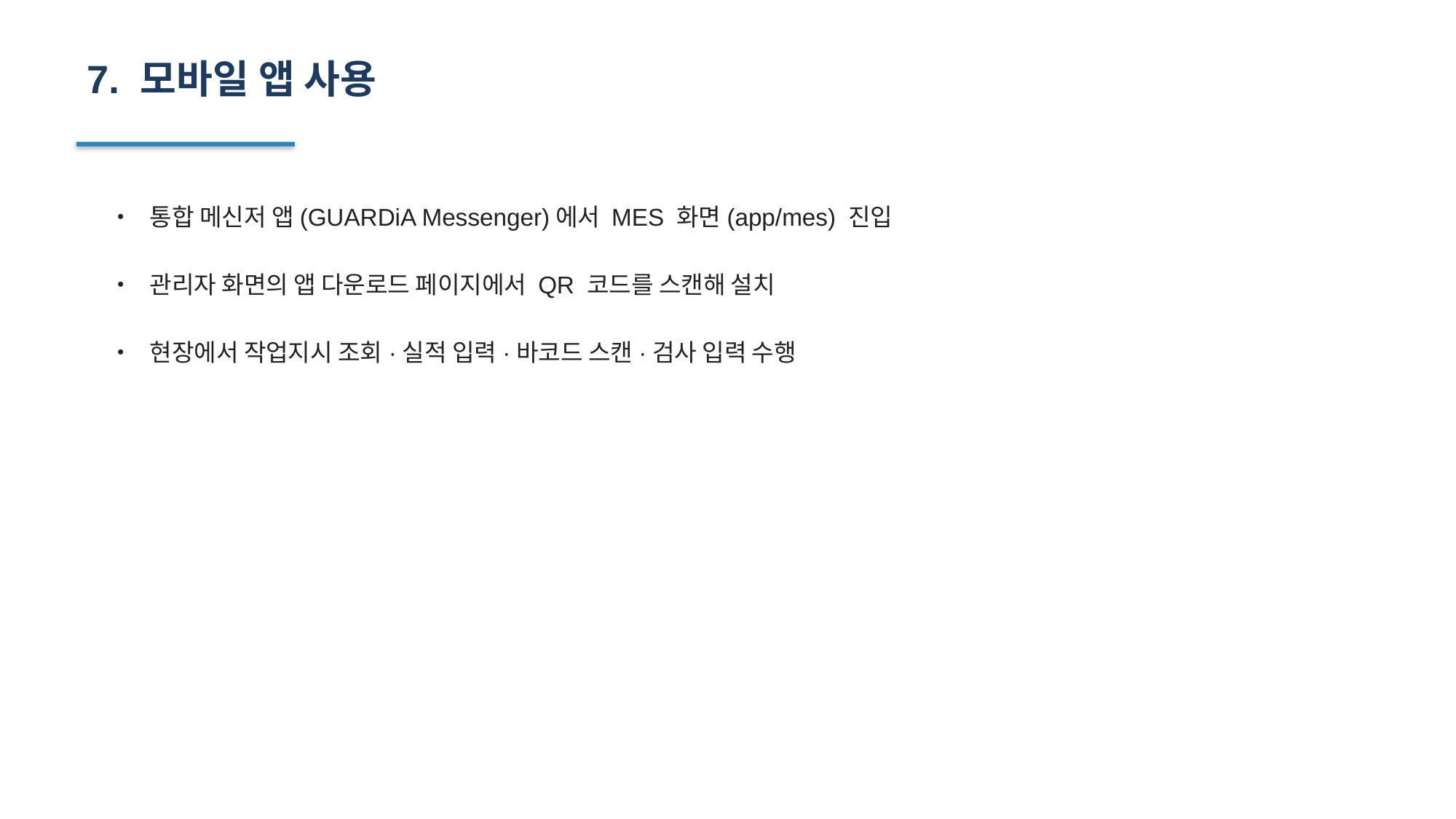

7. 모바일 앱 사용

•  통합 메신저 앱(GUARDiA Messenger)에서 MES 화면(app/mes) 진입
•  관리자 화면의 앱 다운로드 페이지에서 QR 코드를 스캔해 설치
•  현장에서 작업지시 조회·실적 입력·바코드 스캔·검사 입력 수행